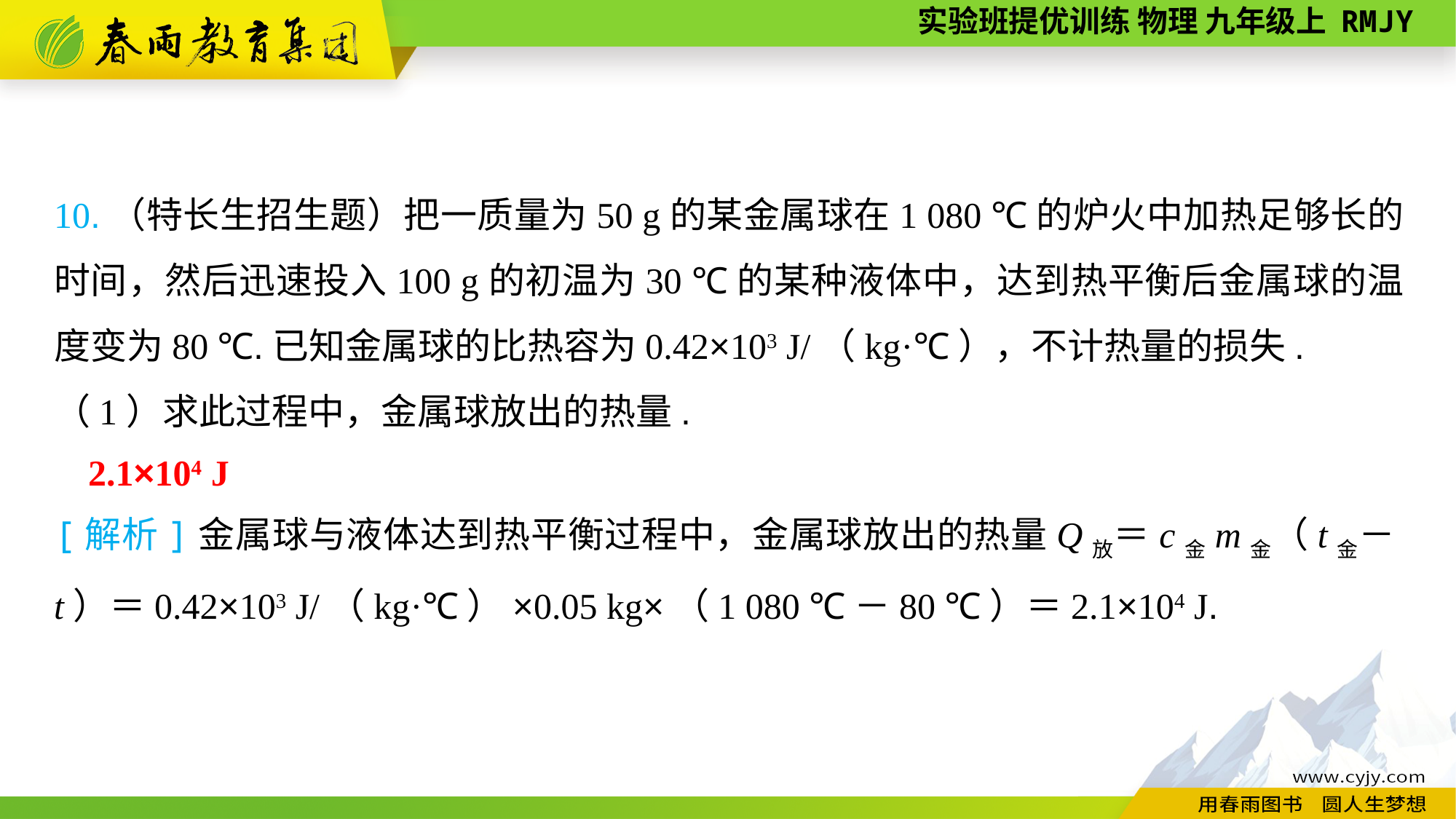

10.（特长生招生题）把一质量为50 g的某金属球在1 080 ℃的炉火中加热足够长的时间，然后迅速投入100 g的初温为30 ℃的某种液体中，达到热平衡后金属球的温度变为80 ℃.已知金属球的比热容为0.42×103 J/（kg·℃），不计热量的损失.
（1）求此过程中，金属球放出的热量.
2.1×104 J
[解析]金属球与液体达到热平衡过程中，金属球放出的热量Q放＝c金m金（t金－t）＝0.42×103 J/（kg·℃）×0.05 kg×（1 080 ℃－80 ℃）＝2.1×104 J.